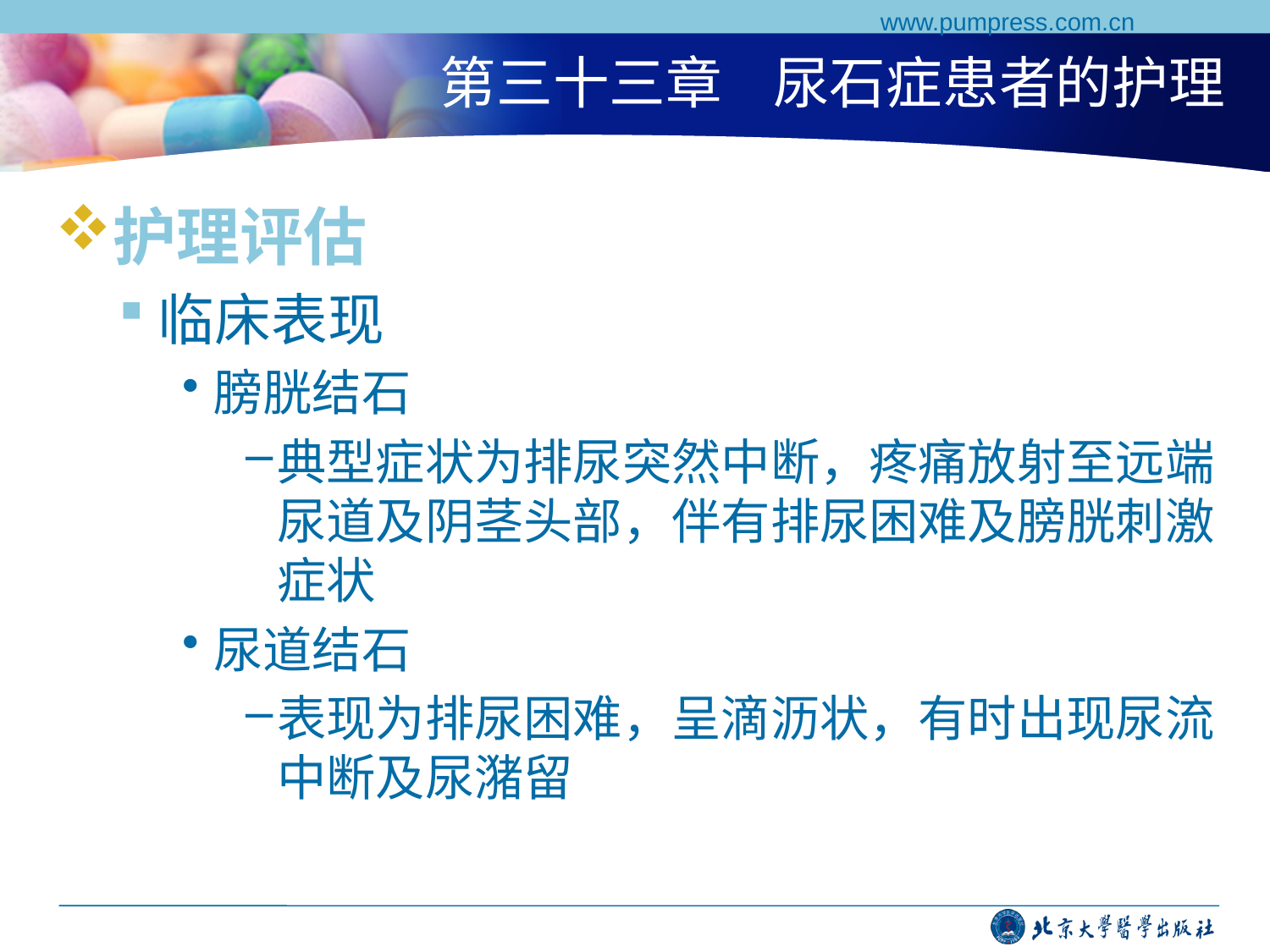

www.pumpress.com.cn
# 第三十三章    尿石症患者的护理
护理评估
临床表现
膀胱结石
典型症状为排尿突然中断，疼痛放射至远端尿道及阴茎头部，伴有排尿困难及膀胱刺激症状
尿道结石
表现为排尿困难，呈滴沥状，有时出现尿流中断及尿潴留